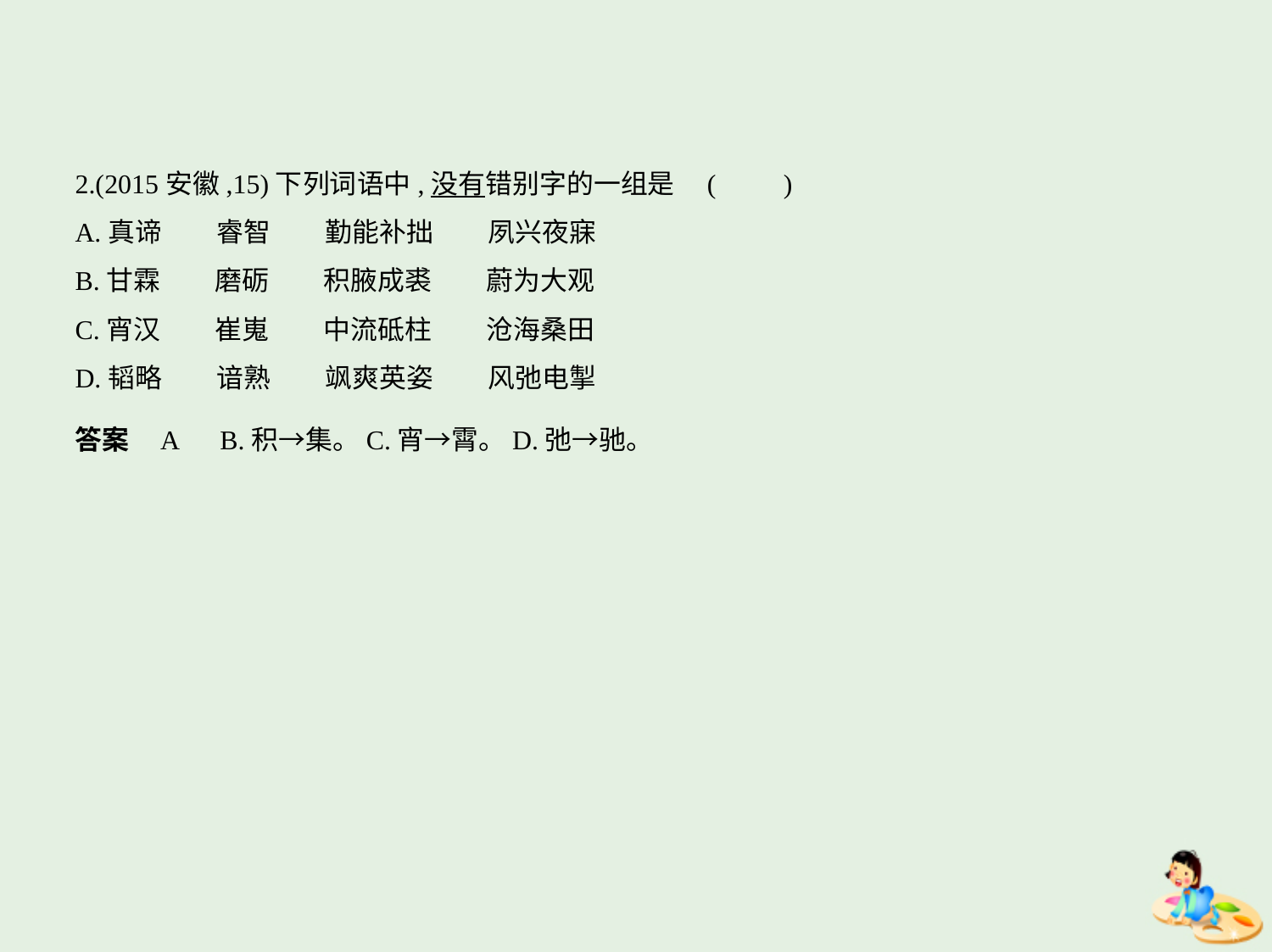

2.(2015安徽,15)下列词语中,没有错别字的一组是 (　　)
A.真谛　　睿智　　勤能补拙　　夙兴夜寐
B.甘霖　　磨砺　　积腋成裘　　蔚为大观
C.宵汉　　崔嵬　　中流砥柱　　沧海桑田
D.韬略　　谙熟　　飒爽英姿　　风弛电掣
答案    A　B.积→集。C.宵→霄。D.弛→驰。